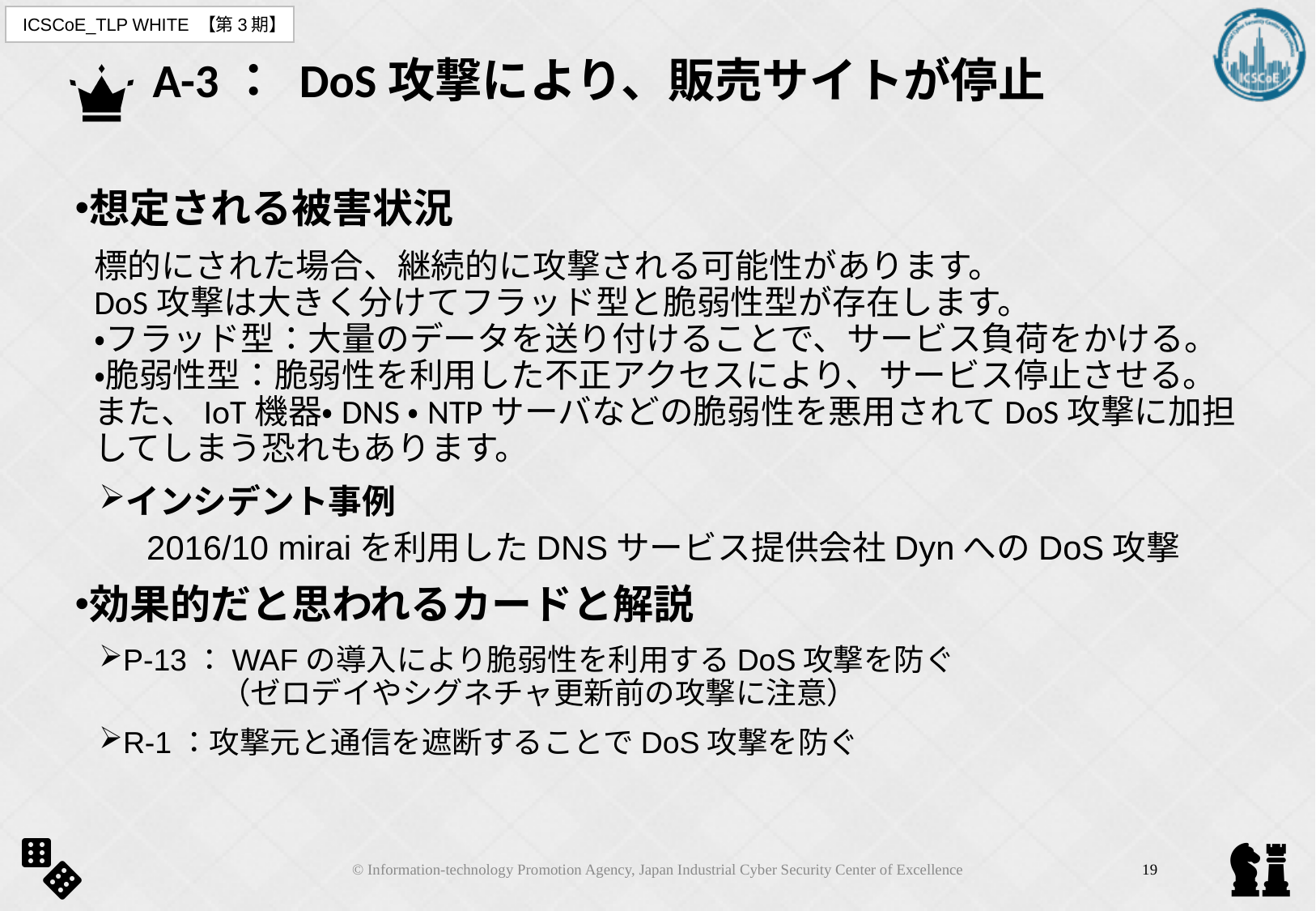

# A-3： DoS攻撃により、販売サイトが停止
想定される被害状況
標的にされた場合、継続的に攻撃される可能性があります。
DoS攻撃は大きく分けてフラッド型と脆弱性型が存在します。
・フラッド型：大量のデータを送り付けることで、サービス負荷をかける。
・脆弱性型：脆弱性を利用した不正アクセスにより、サービス停止させる。
また、IoT機器・DNS・NTPサーバなどの脆弱性を悪用されてDoS攻撃に加担してしまう恐れもあります。
インシデント事例
2016/10 miraiを利用したDNSサービス提供会社DynへのDoS攻撃
効果的だと思われるカードと解説
P-13：WAFの導入により脆弱性を利用するDoS攻撃を防ぐ
　　　　（ゼロデイやシグネチャ更新前の攻撃に注意）
R-1：攻撃元と通信を遮断することでDoS攻撃を防ぐ
© Information-technology Promotion Agency, Japan Industrial Cyber Security Center of Excellence
19